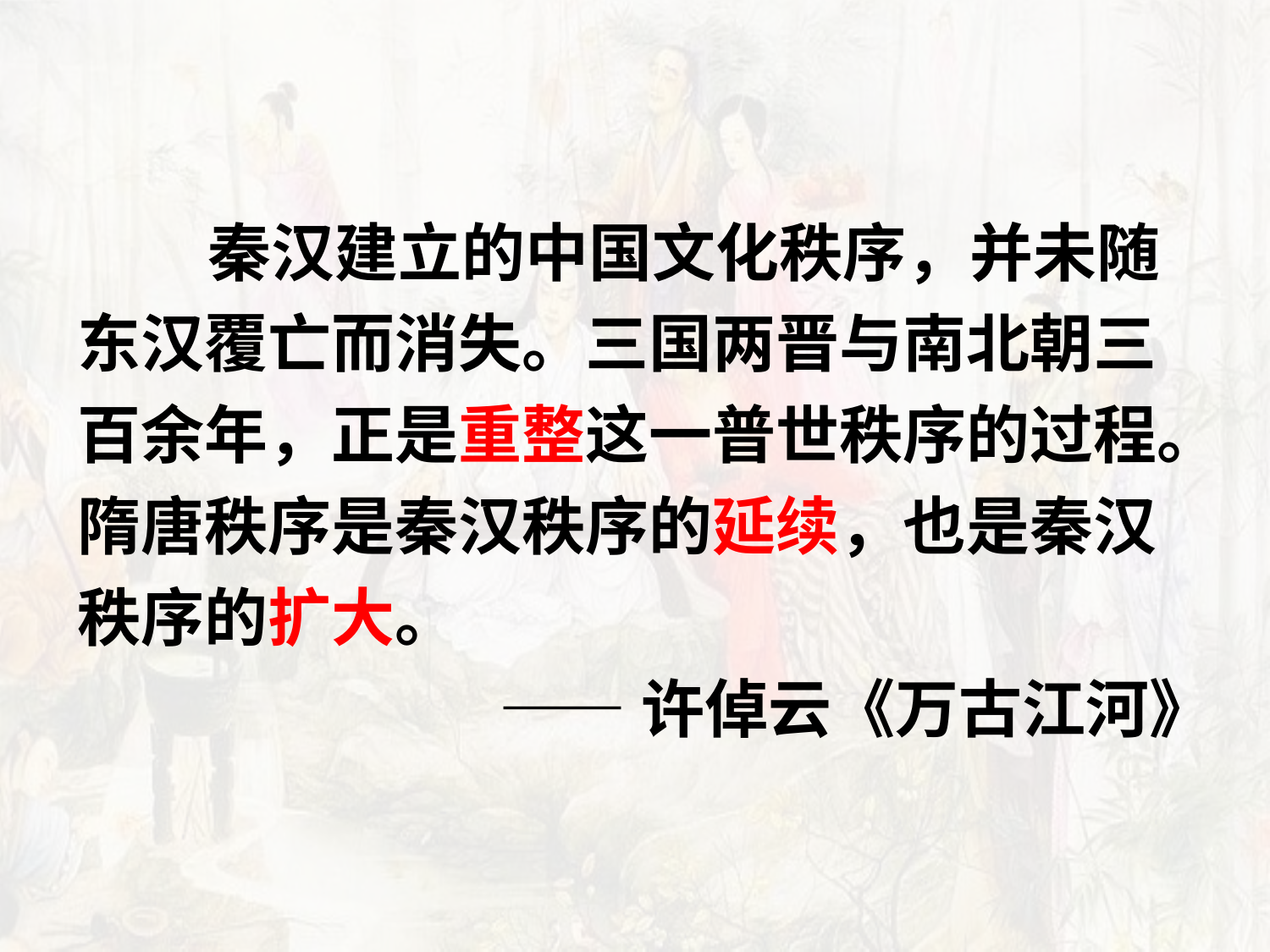

秦汉建立的中国文化秩序，并未随东汉覆亡而消失。三国两晋与南北朝三百余年，正是重整这一普世秩序的过程。隋唐秩序是秦汉秩序的延续，也是秦汉秩序的扩大。
——许倬云《万古江河》